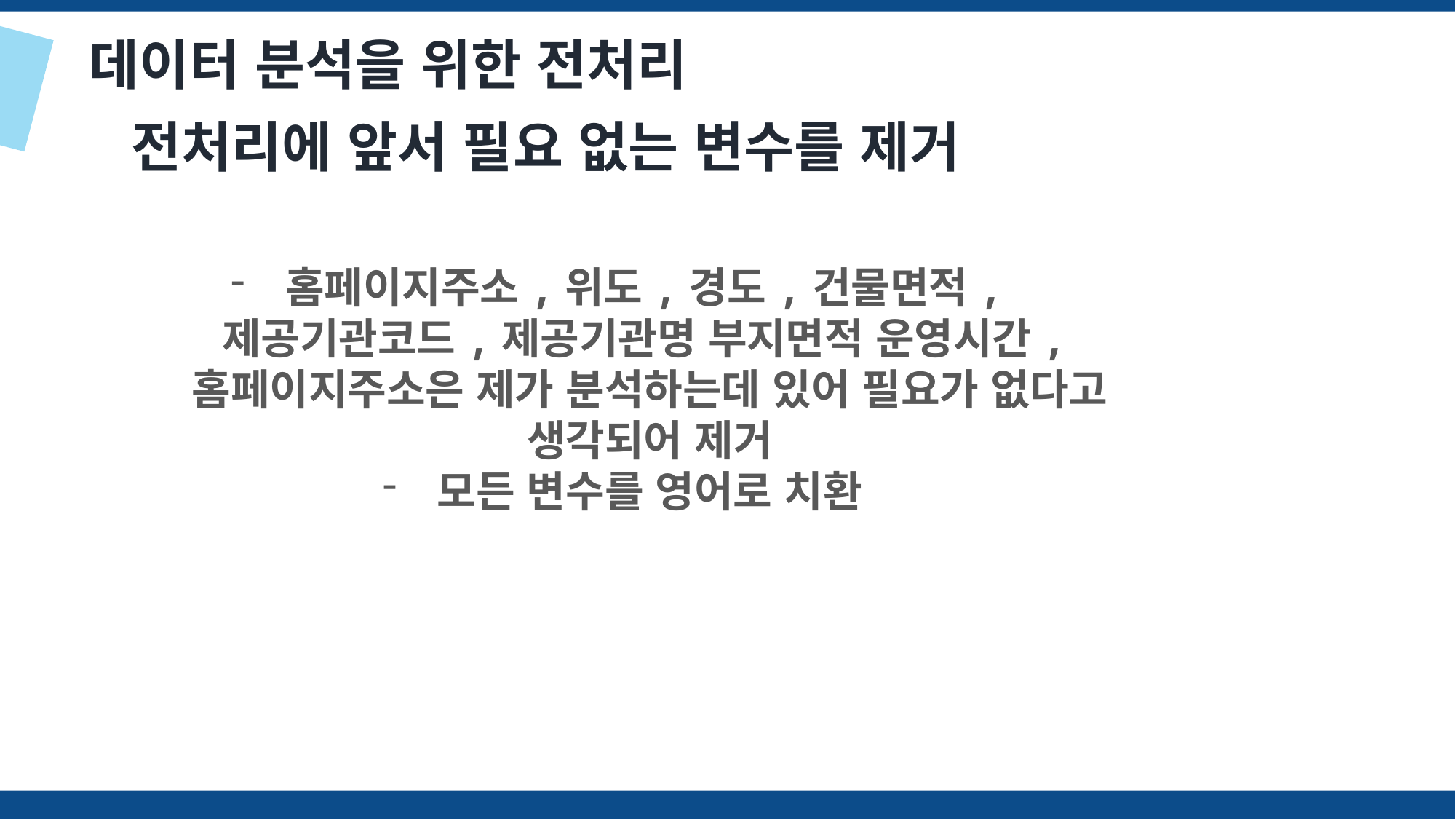

데이터 분석을 위한 전처리

전처리에 앞서 필요 없는 변수를 제거

홈페이지주소,위도,경도,건물면적,제공기관코드,제공기관명 부지면적 운영시간,홈페이지주소은 제가 분석하는데 있어 필요가 없다고 생각되어 제거
모든 변수를 영어로 치환